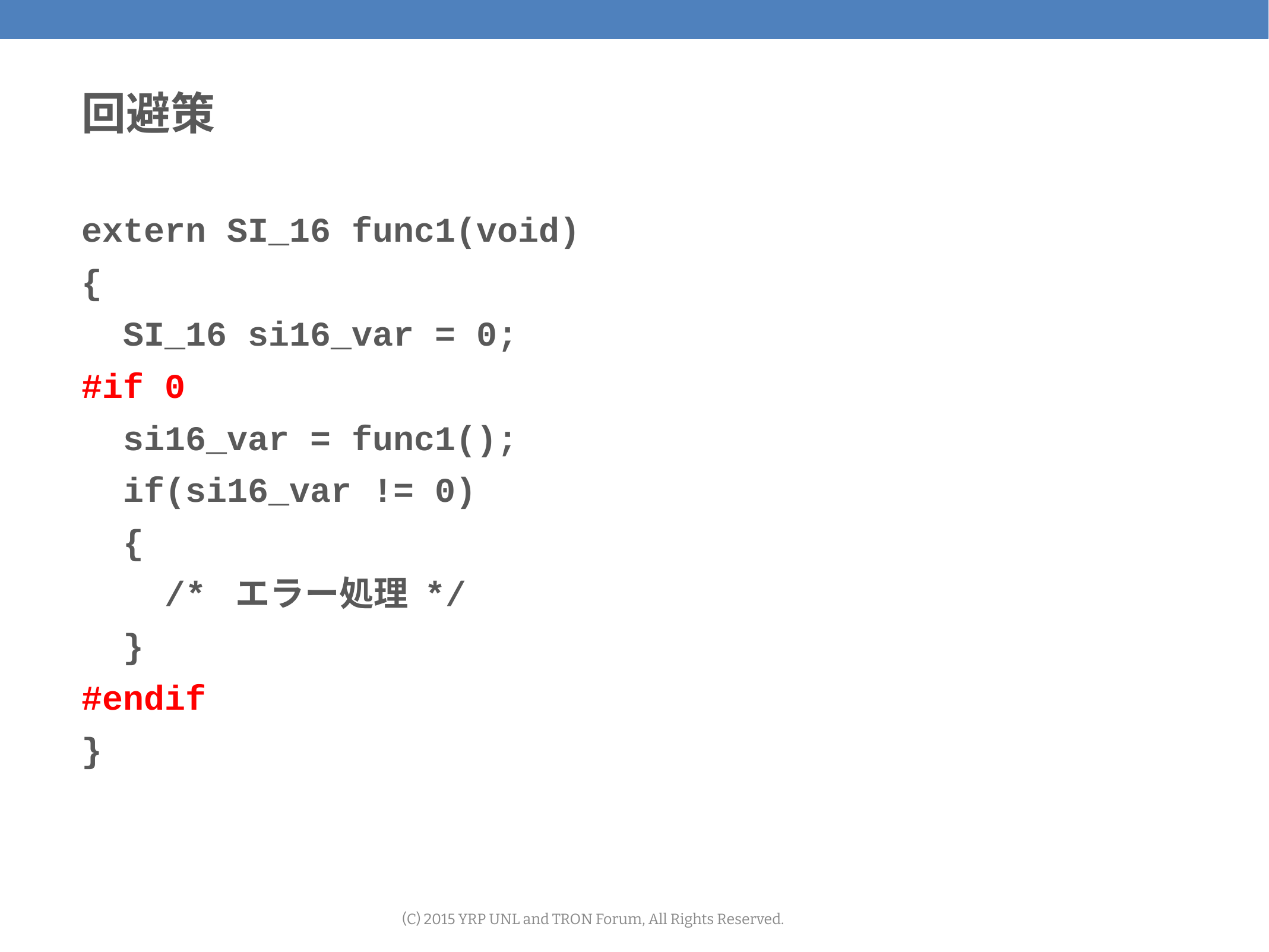

120
# 回避策
extern SI_16 func1(void)
{
  SI_16 si16_var = 0;
#if 0
  si16_var = func1();
  if(si16_var != 0)
  {
    /* エラー処理 */
  }
#endif
}
(C) 2015 YRP UNL and TRON Forum, All Rights Reserved.